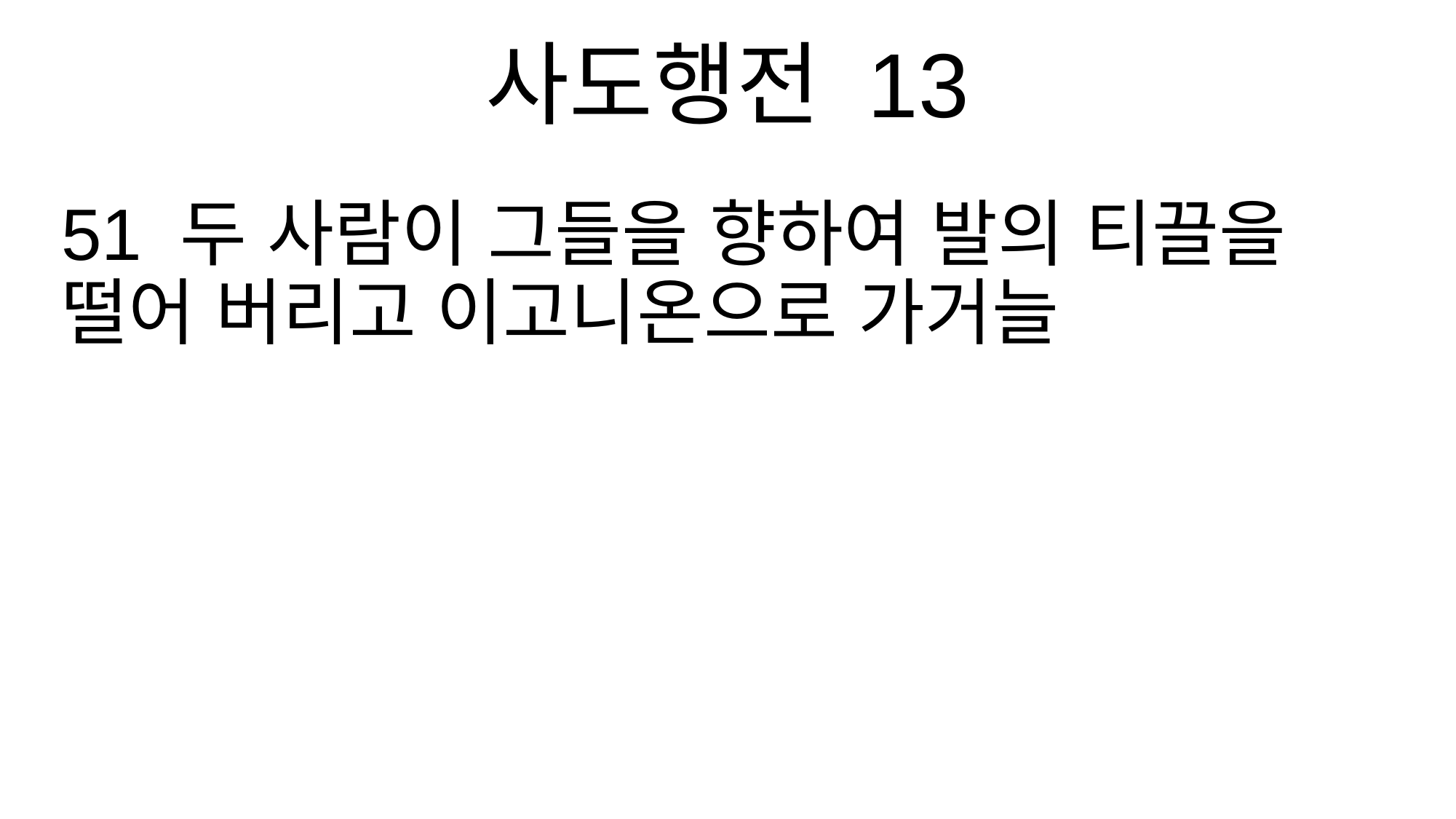

사도행전 13
51 두 사람이 그들을 향하여 발의 티끌을 떨어 버리고 이고니온으로 가거늘